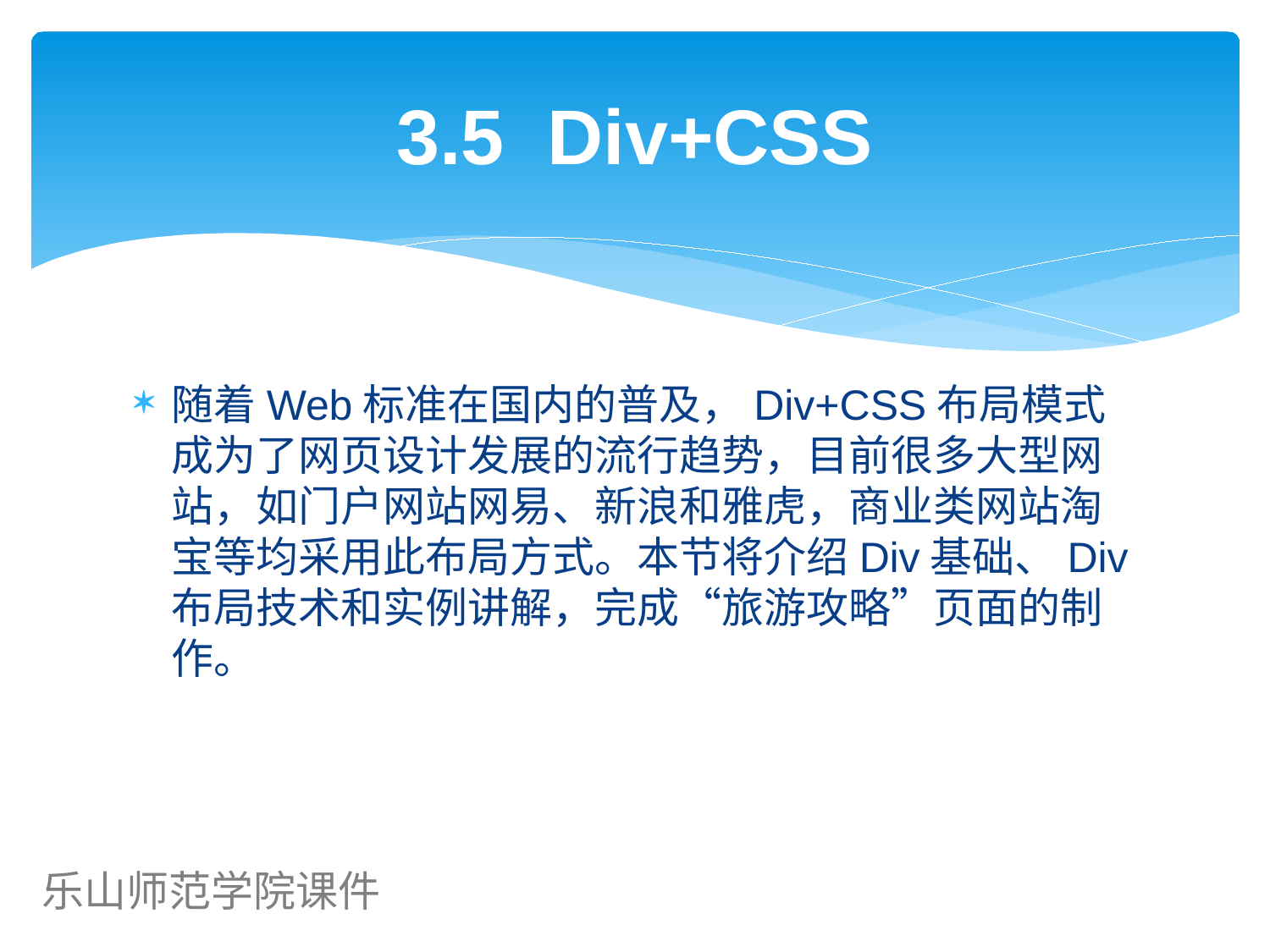

# 3.5  Div+CSS
随着Web标准在国内的普及，Div+CSS布局模式成为了网页设计发展的流行趋势，目前很多大型网站，如门户网站网易、新浪和雅虎，商业类网站淘宝等均采用此布局方式。本节将介绍Div基础、Div布局技术和实例讲解，完成“旅游攻略”页面的制作。